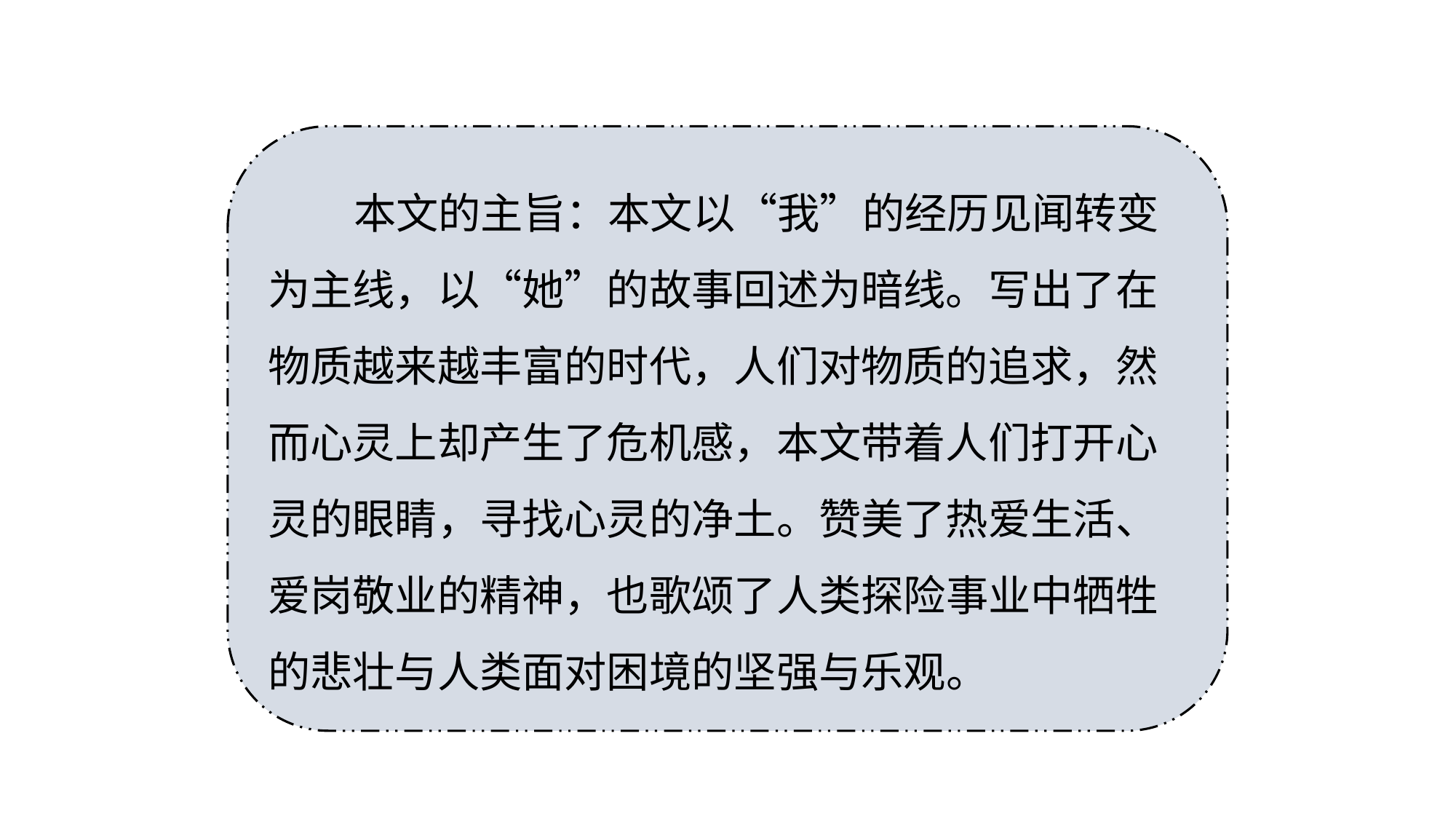

本文的主旨：本文以“我”的经历见闻转变为主线，以“她”的故事回述为暗线。写出了在物质越来越丰富的时代，人们对物质的追求，然而心灵上却产生了危机感，本文带着人们打开心灵的眼睛，寻找心灵的净土。赞美了热爱生活、爱岗敬业的精神，也歌颂了人类探险事业中牺牲的悲壮与人类面对困境的坚强与乐观。